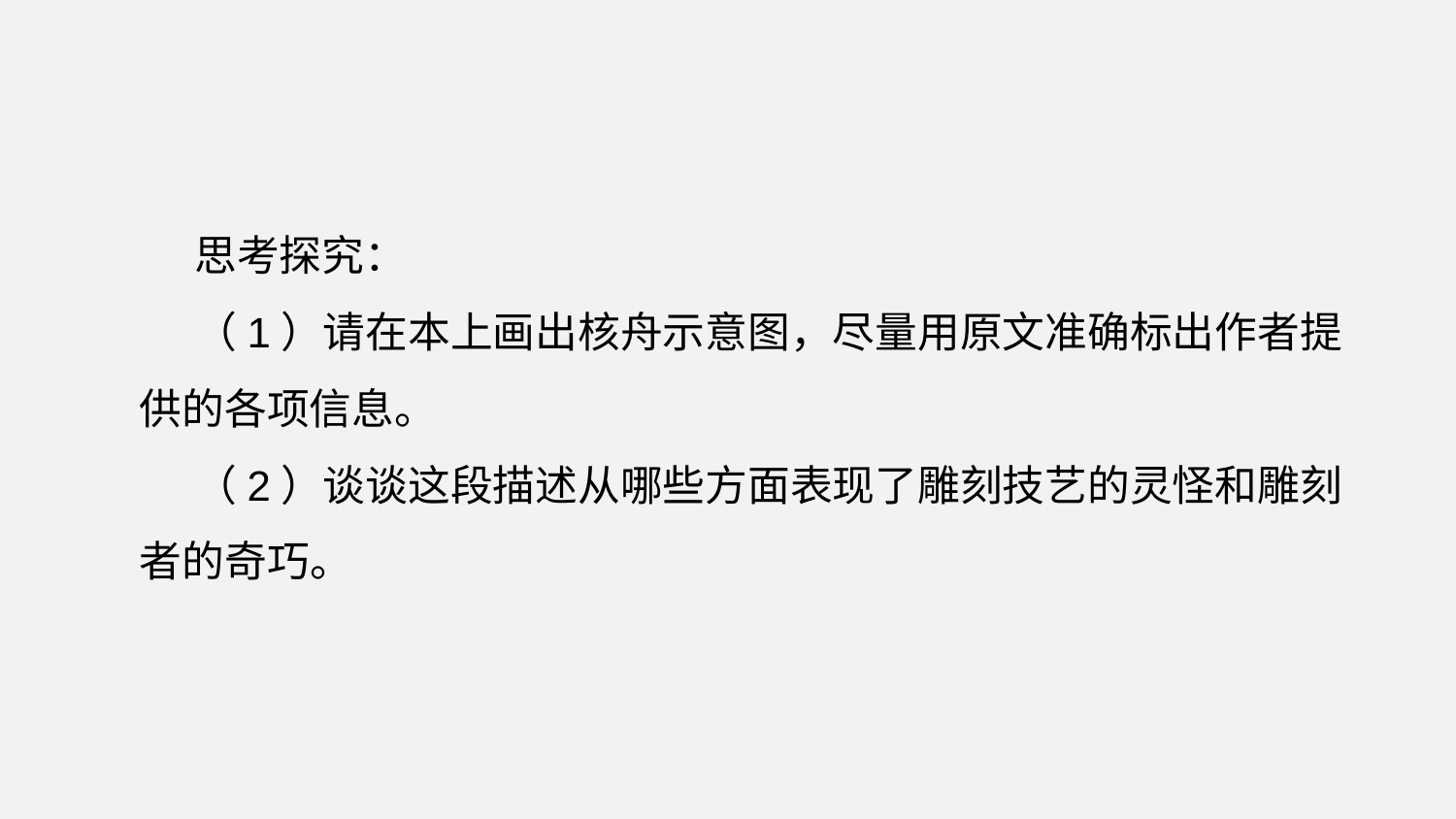

思考探究：
（1）请在本上画出核舟示意图，尽量用原文准确标出作者提供的各项信息。
（2）谈谈这段描述从哪些方面表现了雕刻技艺的灵怪和雕刻者的奇巧。